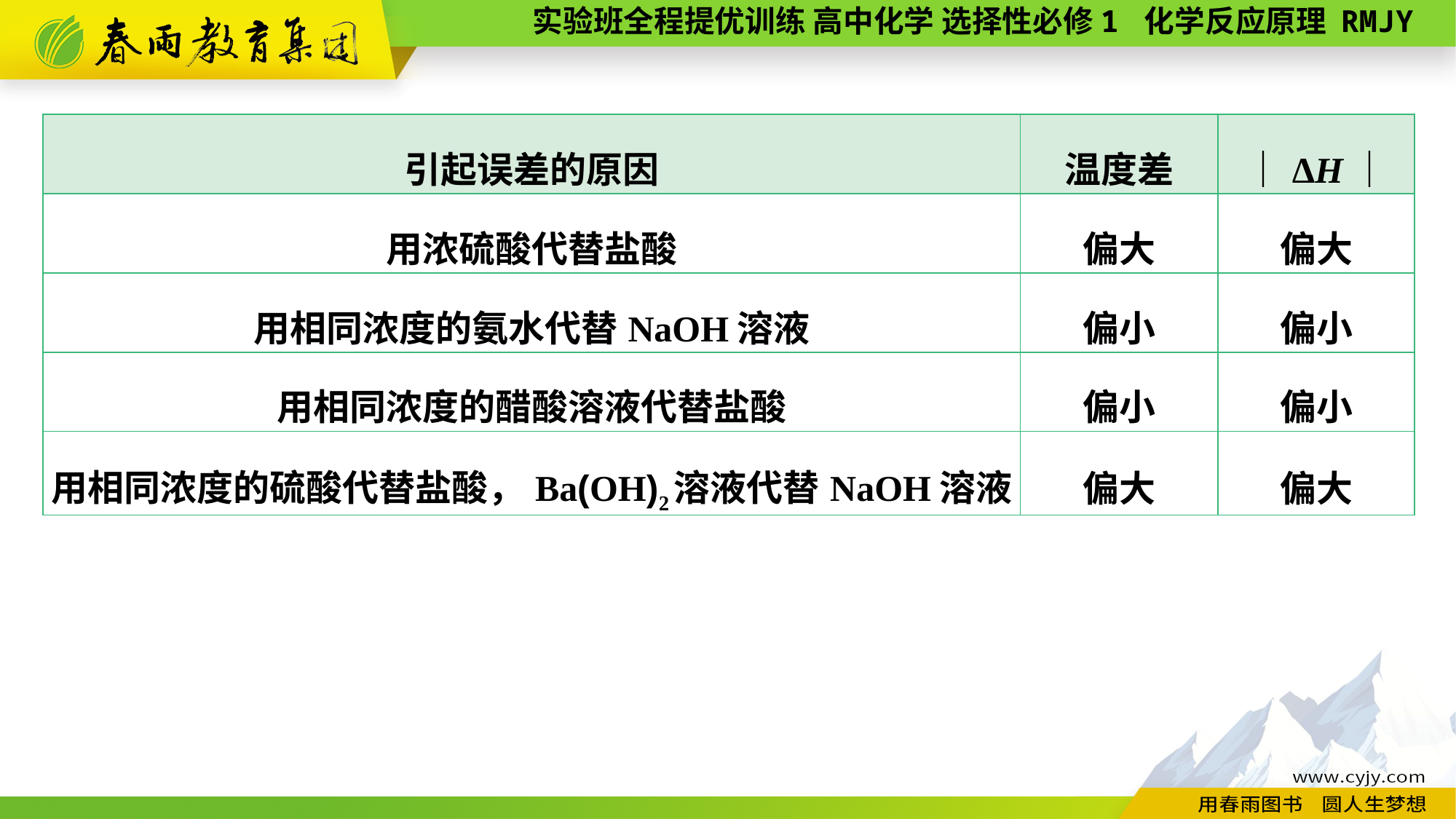

| 引起误差的原因 | 温度差 | ｜ΔH｜ |
| --- | --- | --- |
| 用浓硫酸代替盐酸 | 偏大 | 偏大 |
| 用相同浓度的氨水代替NaOH溶液 | 偏小 | 偏小 |
| 用相同浓度的醋酸溶液代替盐酸 | 偏小 | 偏小 |
| 用相同浓度的硫酸代替盐酸，Ba(OH)2溶液代替NaOH溶液 | 偏大 | 偏大 |